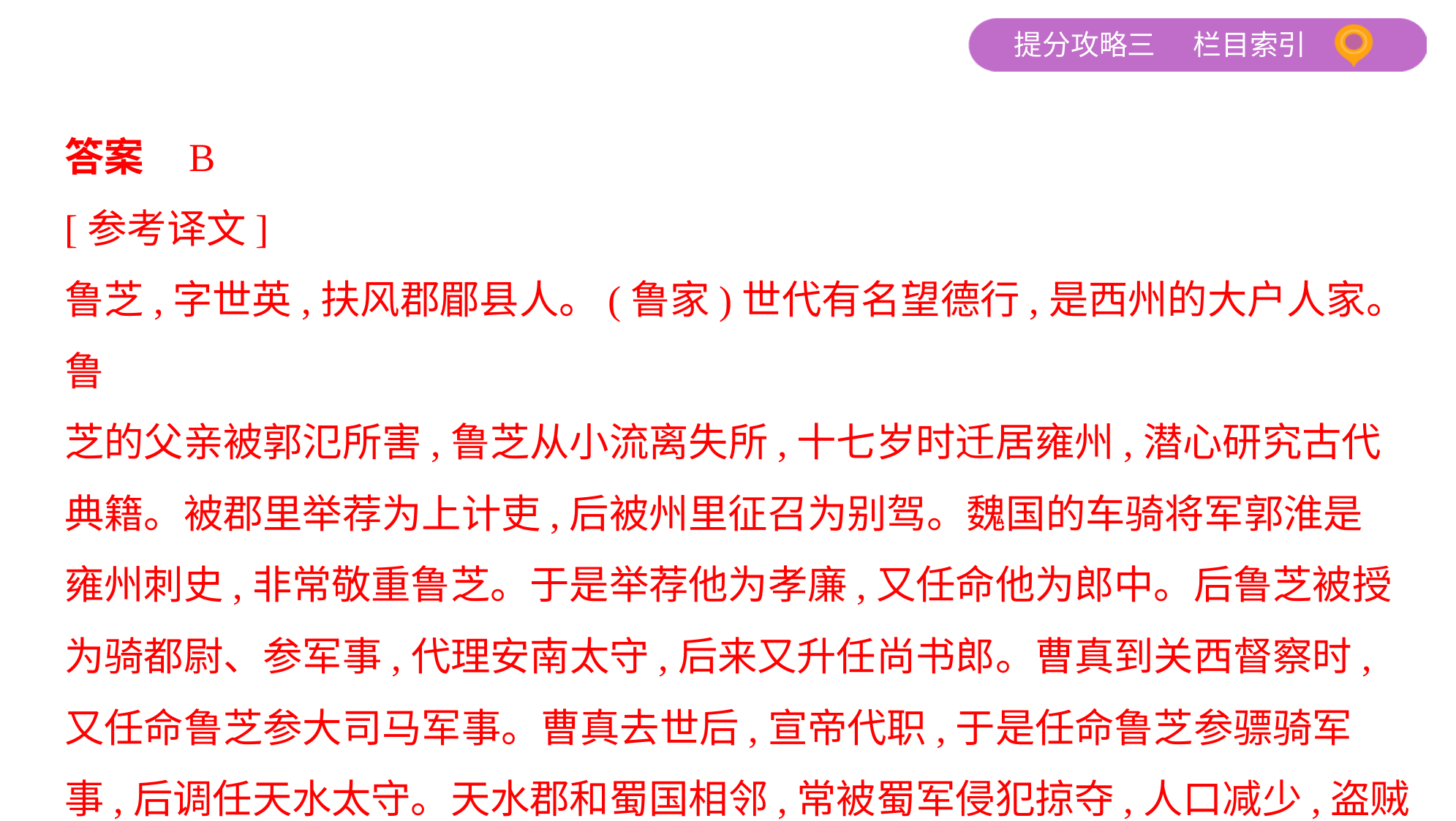

答案    B
[参考译文]
鲁芝,字世英,扶风郡郿县人。(鲁家)世代有名望德行,是西州的大户人家。鲁
芝的父亲被郭氾所害,鲁芝从小流离失所,十七岁时迁居雍州,潜心研究古代
典籍。被郡里举荐为上计吏,后被州里征召为别驾。魏国的车骑将军郭淮是
雍州刺史,非常敬重鲁芝。于是举荐他为孝廉,又任命他为郎中。后鲁芝被授
为骑都尉、参军事,代理安南太守,后来又升任尚书郎。曹真到关西督察时,
又任命鲁芝参大司马军事。曹真去世后,宣帝代职,于是任命鲁芝参骠骑军
事,后调任天水太守。天水郡和蜀国相邻,常被蜀军侵犯掠夺,人口减少,盗贼